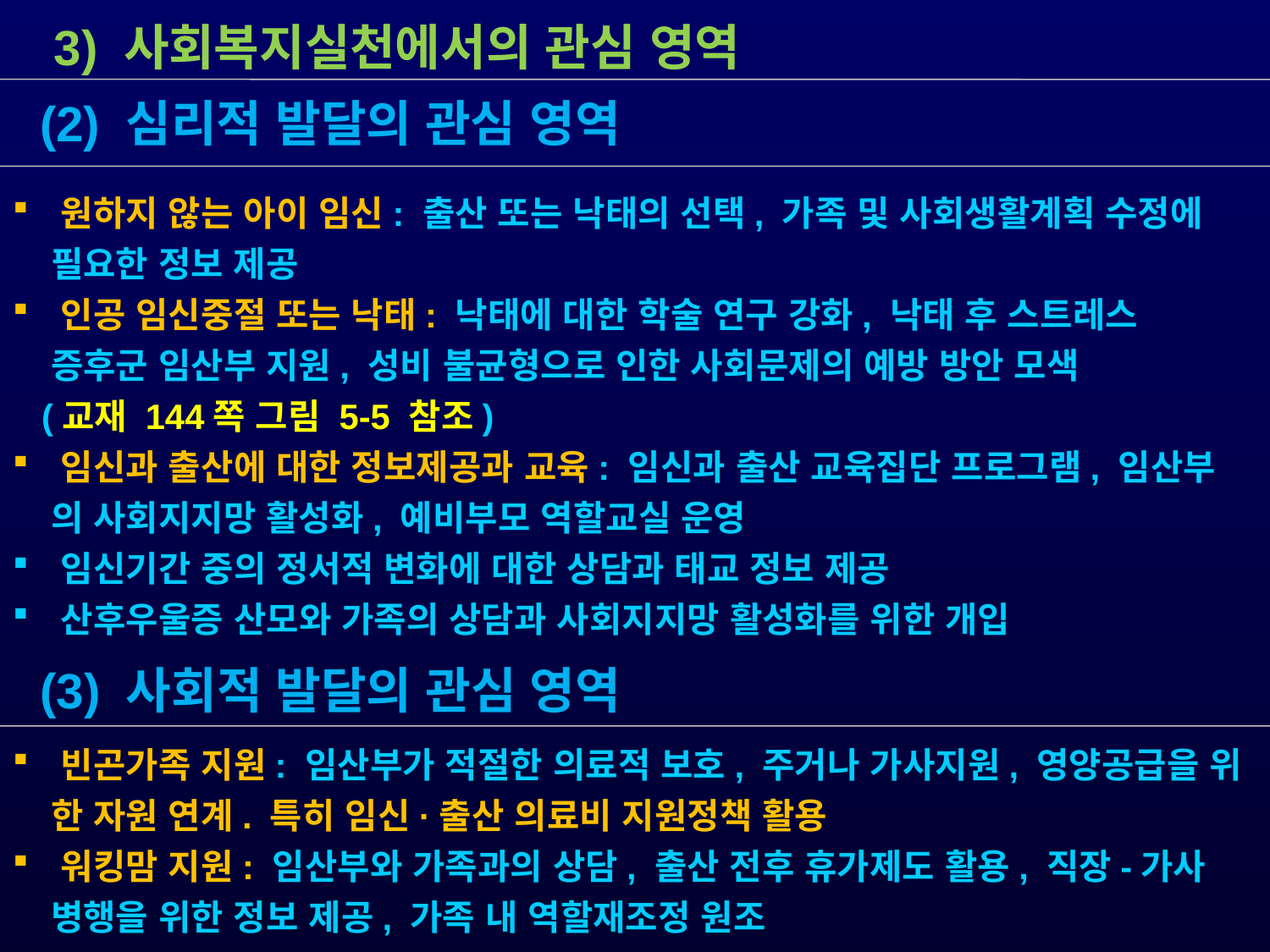

3) 사회복지실천에서의 관심 영역

  (2) 심리적 발달의 관심 영역

 원하지 않는 아이 임신: 출산 또는 낙태의 선택, 가족 및 사회생활계획 수정에
   필요한 정보 제공
 인공 임신중절 또는 낙태: 낙태에 대한 학술 연구 강화, 낙태 후 스트레스
   증후군 임산부 지원, 성비 불균형으로 인한 사회문제의 예방 방안 모색
   (교재 144쪽 그림 5-5 참조)
 임신과 출산에 대한 정보제공과 교육: 임신과 출산 교육집단 프로그램, 임산부
   의 사회지지망 활성화, 예비부모 역할교실 운영
 임신기간 중의 정서적 변화에 대한 상담과 태교 정보 제공
 산후우울증 산모와 가족의 상담과 사회지지망 활성화를 위한 개입
  (3) 사회적 발달의 관심 영역

 빈곤가족 지원: 임산부가 적절한 의료적 보호, 주거나 가사지원, 영양공급을 위
   한 자원 연계. 특히 임신·출산 의료비 지원정책 활용
 워킹맘 지원: 임산부와 가족과의 상담, 출산 전후 휴가제도 활용, 직장-가사
   병행을 위한 정보 제공, 가족 내 역할재조정 원조